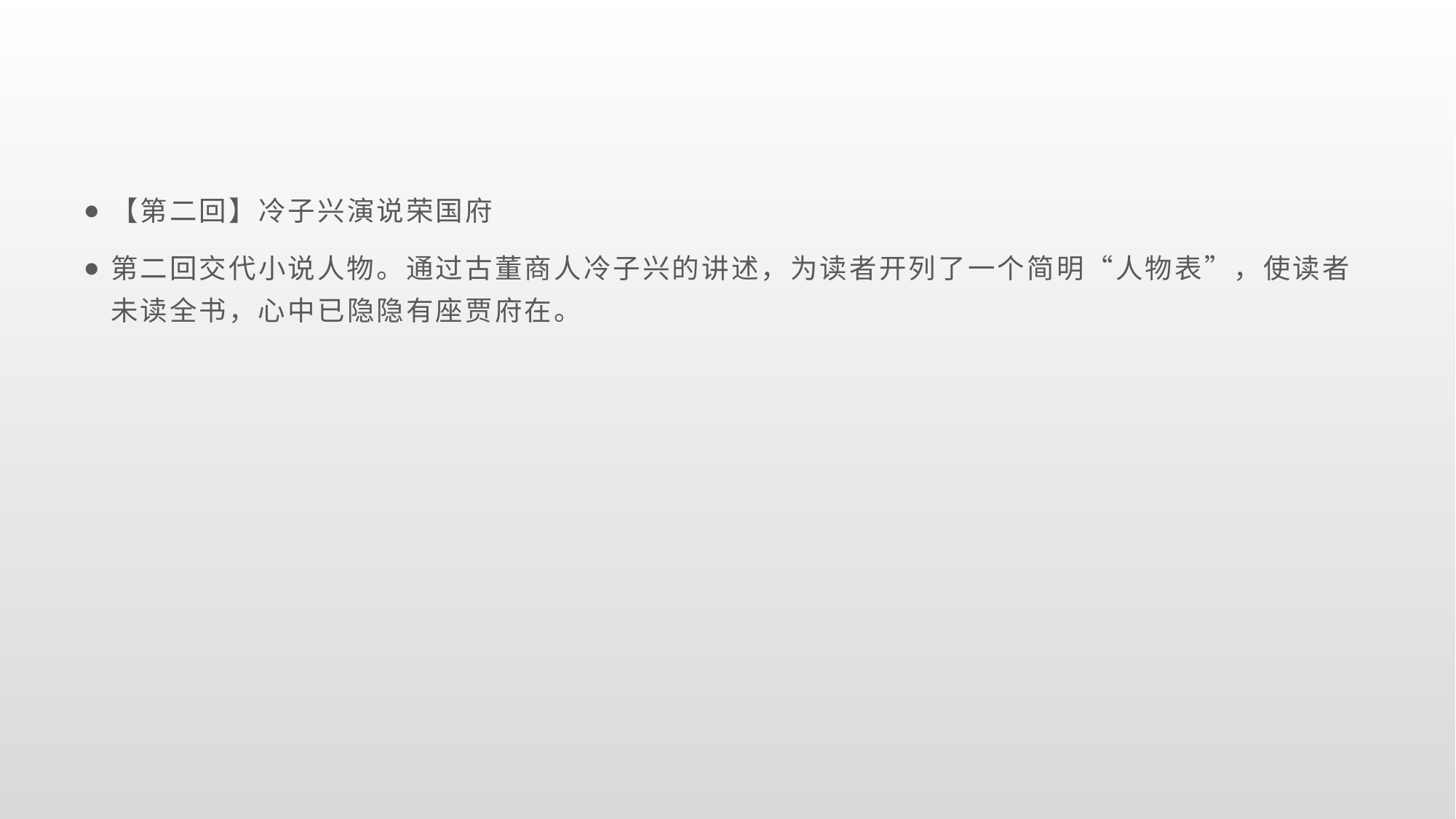

#
【第二回】冷子兴演说荣国府
第二回交代小说人物。通过古董商人冷子兴的讲述，为读者开列了一个简明“人物表”，使读者未读全书，心中已隐隐有座贾府在。